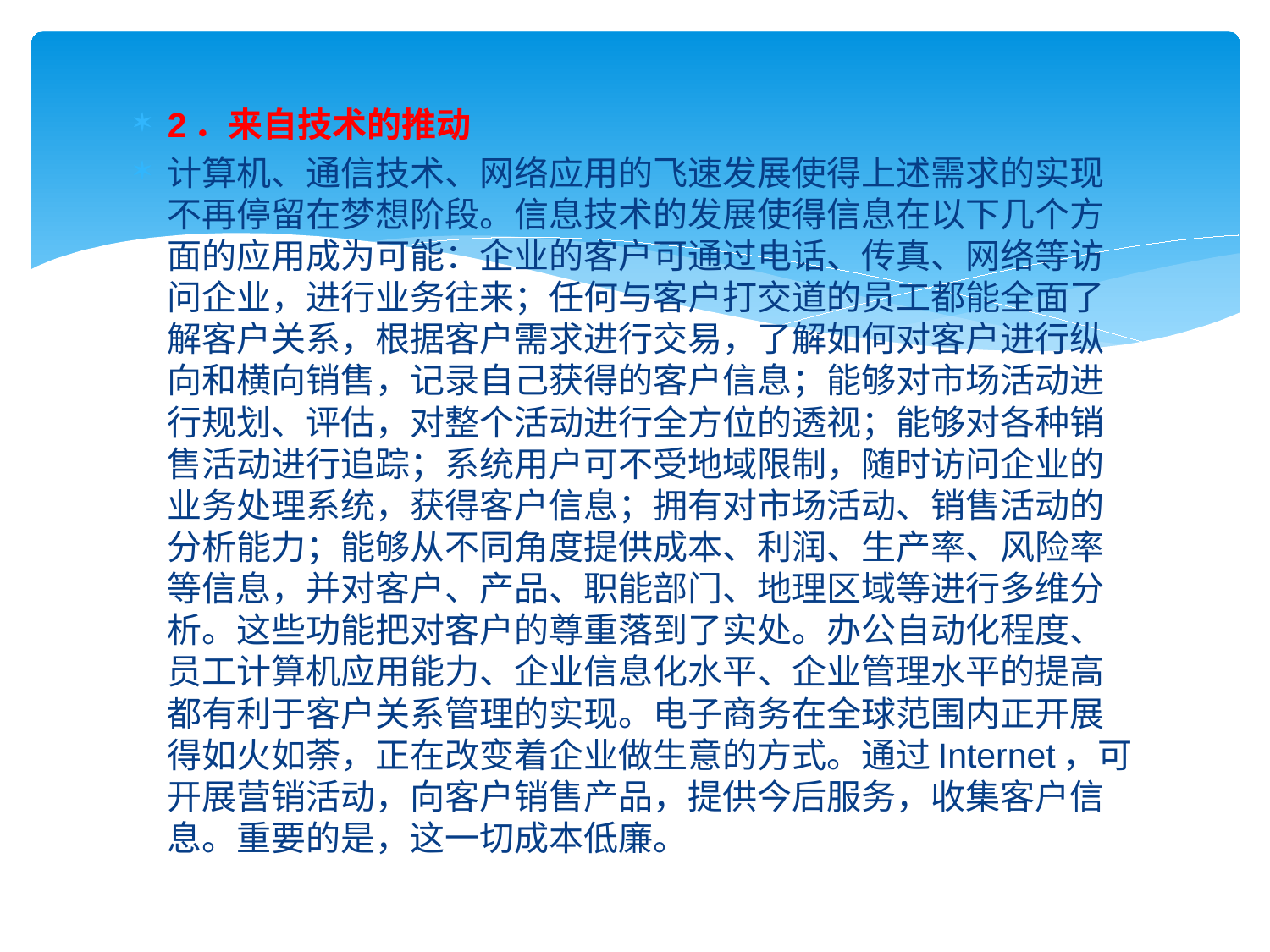

2．来自技术的推动
计算机、通信技术、网络应用的飞速发展使得上述需求的实现不再停留在梦想阶段。信息技术的发展使得信息在以下几个方面的应用成为可能：企业的客户可通过电话、传真、网络等访问企业，进行业务往来；任何与客户打交道的员工都能全面了解客户关系，根据客户需求进行交易，了解如何对客户进行纵向和横向销售，记录自己获得的客户信息；能够对市场活动进行规划、评估，对整个活动进行全方位的透视；能够对各种销售活动进行追踪；系统用户可不受地域限制，随时访问企业的业务处理系统，获得客户信息；拥有对市场活动、销售活动的分析能力；能够从不同角度提供成本、利润、生产率、风险率等信息，并对客户、产品、职能部门、地理区域等进行多维分析。这些功能把对客户的尊重落到了实处。办公自动化程度、员工计算机应用能力、企业信息化水平、企业管理水平的提高都有利于客户关系管理的实现。电子商务在全球范围内正开展得如火如荼，正在改变着企业做生意的方式。通过Internet，可开展营销活动，向客户销售产品，提供今后服务，收集客户信息。重要的是，这一切成本低廉。